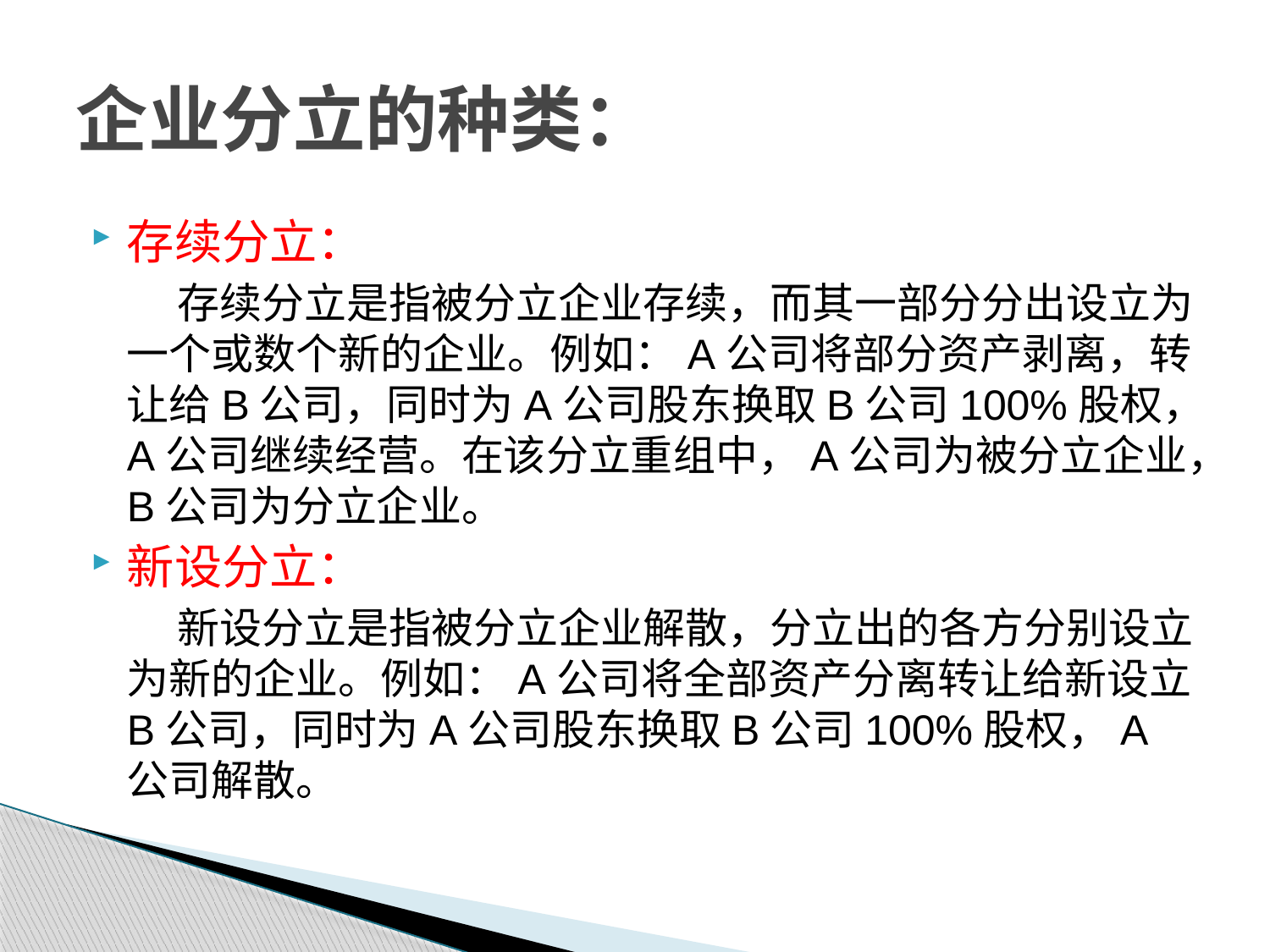

# 企业分立的种类：
存续分立：
        存续分立是指被分立企业存续，而其一部分分出设立为一个或数个新的企业。例如：A公司将部分资产剥离，转让给B公司，同时为A公司股东换取B公司100%股权，A公司继续经营。在该分立重组中，A公司为被分立企业，B公司为分立企业。
新设分立：
        新设分立是指被分立企业解散，分立出的各方分别设立为新的企业。例如：A公司将全部资产分离转让给新设立B公司，同时为A公司股东换取B公司100%股权，A公司解散。